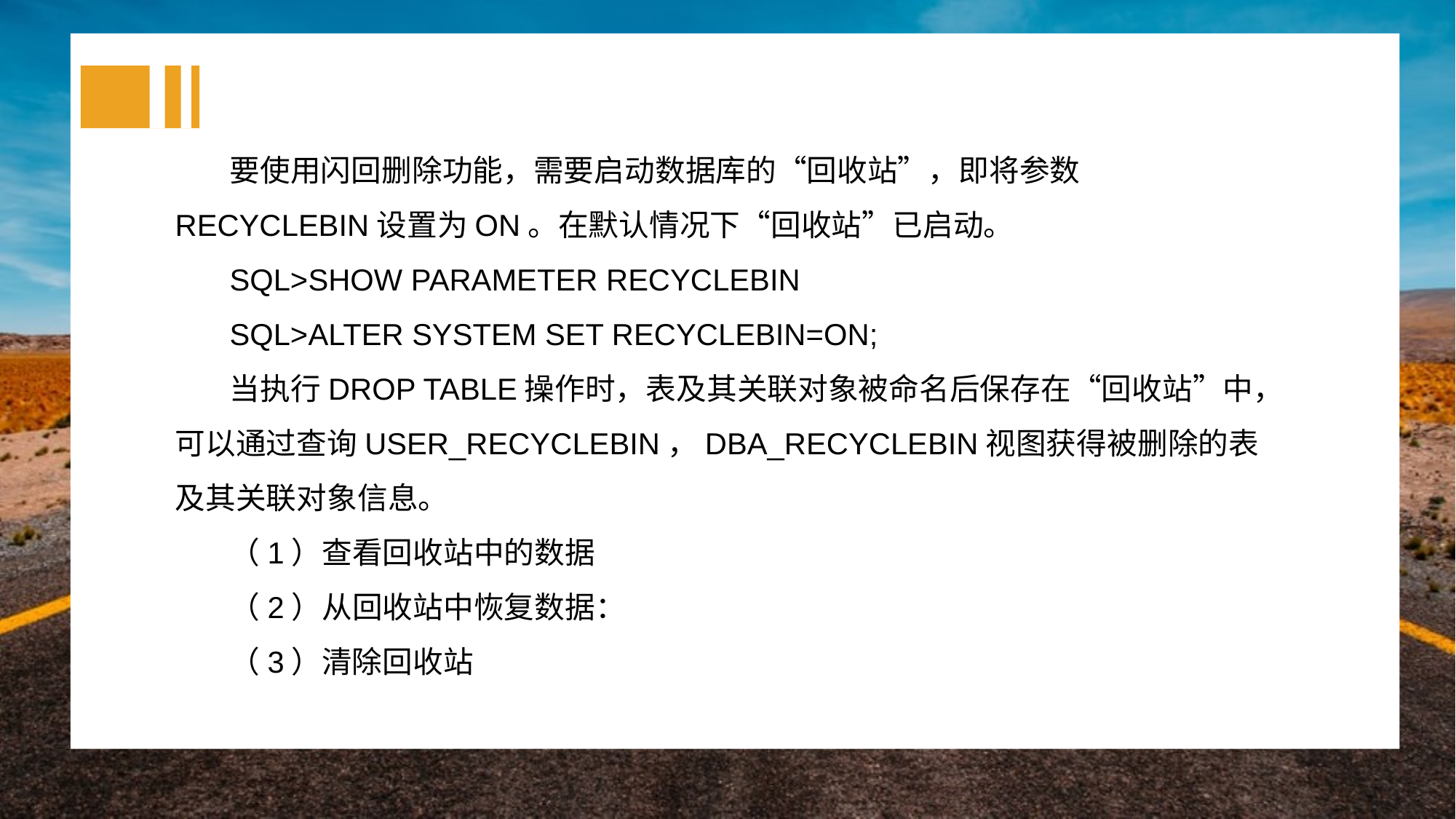

要使用闪回删除功能，需要启动数据库的“回收站”，即将参数RECYCLEBIN设置为ON。在默认情况下“回收站”已启动。
SQL>SHOW PARAMETER RECYCLEBIN
SQL>ALTER SYSTEM SET RECYCLEBIN=ON;
当执行DROP TABLE操作时，表及其关联对象被命名后保存在“回收站”中，可以通过查询USER_RECYCLEBIN，DBA_RECYCLEBIN视图获得被删除的表及其关联对象信息。
（1）查看回收站中的数据
（2）从回收站中恢复数据：
（3）清除回收站